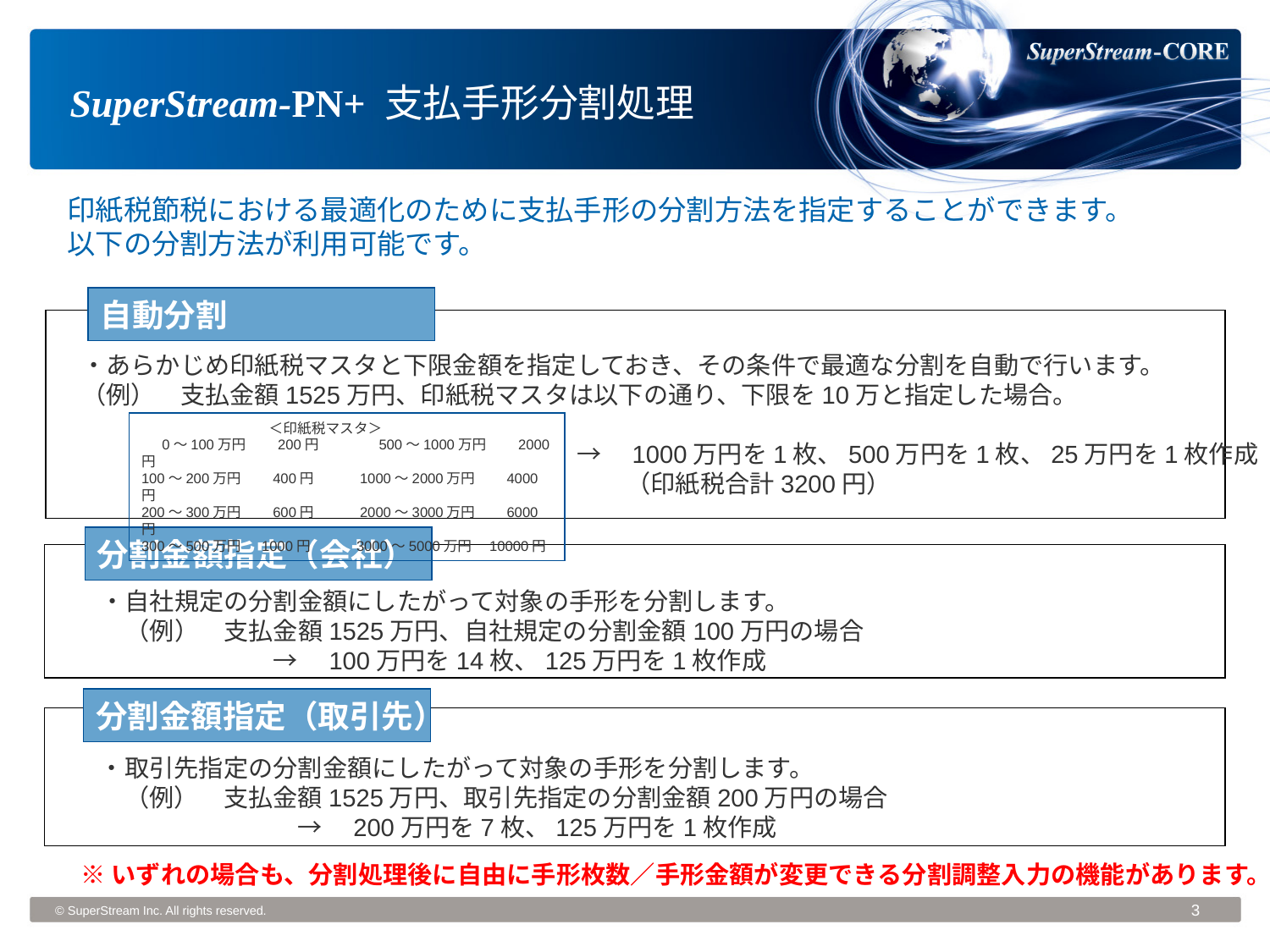

# SuperStream-PN+ 支払手形分割処理
印紙税節税における最適化のために支払手形の分割方法を指定することができます。
以下の分割方法が利用可能です。
自動分割

・あらかじめ印紙税マスタと下限金額を指定しておき、その条件で最適な分割を自動で行います。
（例）　支払金額1525万円、印紙税マスタは以下の通り、下限を10万と指定した場合。

　　　　　　　　　　　　　　　　　　　　→　1000万円を1枚、500万円を1枚、25万円を1枚作成
　　　　　　　　　　　　　　　　　　　　　　（印紙税合計3200円）
　　　　　　　　　＜印紙税マスタ＞
　 0～100万円　　200円　　　　500～1000万円　　2000円
100～200万円　　400円　　　1000～2000万円　　4000円
200～300万円　　600円　　　2000～3000万円　　6000円
300～500万円　 1000円　　　3000～5000万円　10000円
分割金額指定（会社）

・自社規定の分割金額にしたがって対象の手形を分割します。
　（例）　支払金額1525万円、自社規定の分割金額100万円の場合
　　　　　　　→　100万円を14枚、125万円を1枚作成
分割金額指定（取引先）

・取引先指定の分割金額にしたがって対象の手形を分割します。
　（例）　支払金額1525万円、取引先指定の分割金額200万円の場合
　　　　　　　　→　200万円を7枚、125万円を1枚作成
※いずれの場合も、分割処理後に自由に手形枚数／手形金額が変更できる分割調整入力の機能があります。
© SuperStream Inc. All rights reserved.
3